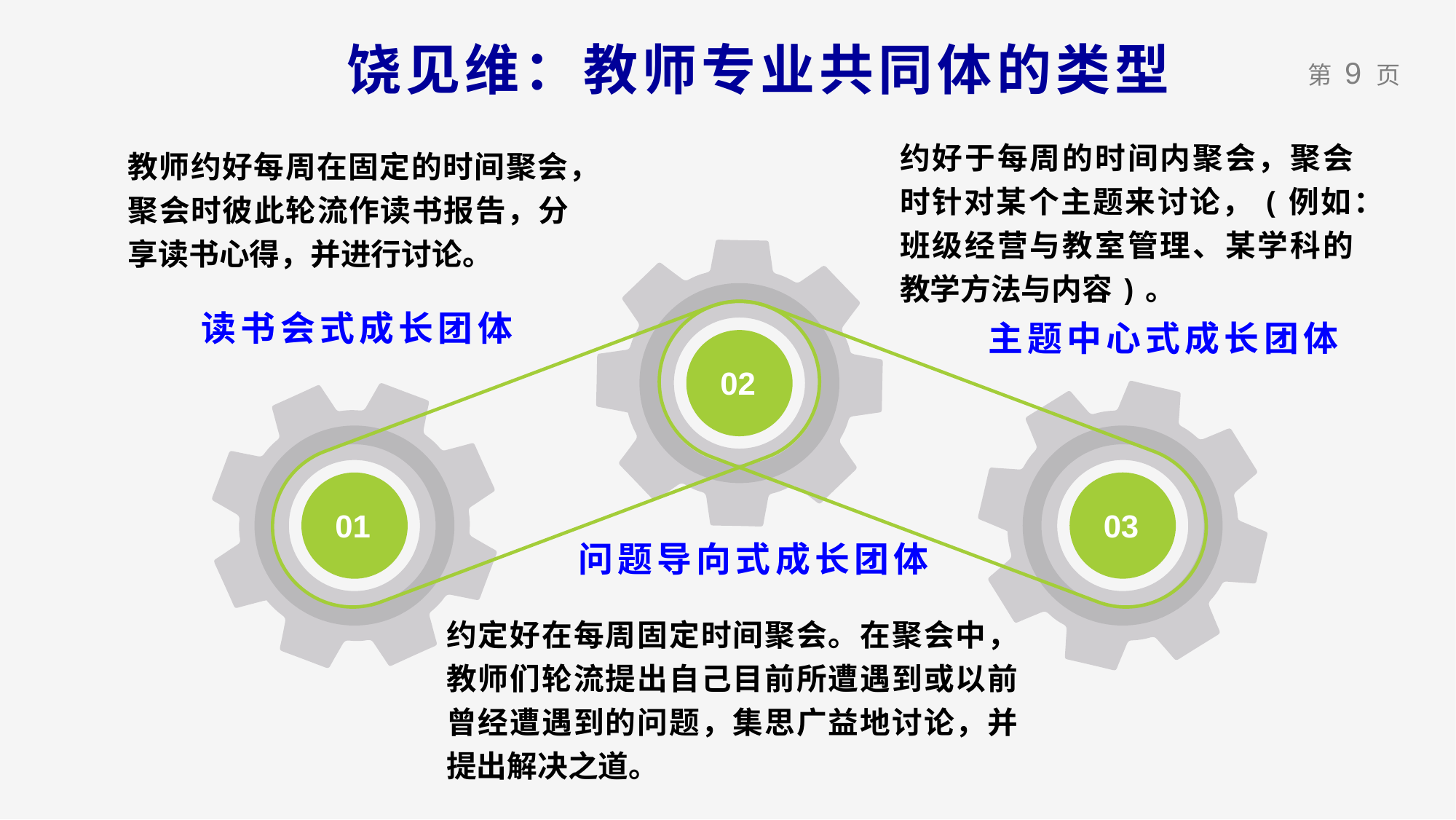

饶见维：教师专业共同体的类型
教师约好每周在固定的时间聚会，聚会时彼此轮流作读书报告，分享读书心得，并进行讨论。
读书会式成长团体

01
约好于每周的时间内聚会，聚会时针对某个主题来讨论，(例如：班级经营与教室管理、某学科的教学方法与内容)。
主题中心式成长团体

03

02

问题导向式成长团体
约定好在每周固定时间聚会。在聚会中，教师们轮流提出自己目前所遭遇到或以前曾经遭遇到的问题，集思广益地讨论，并提出解决之道。